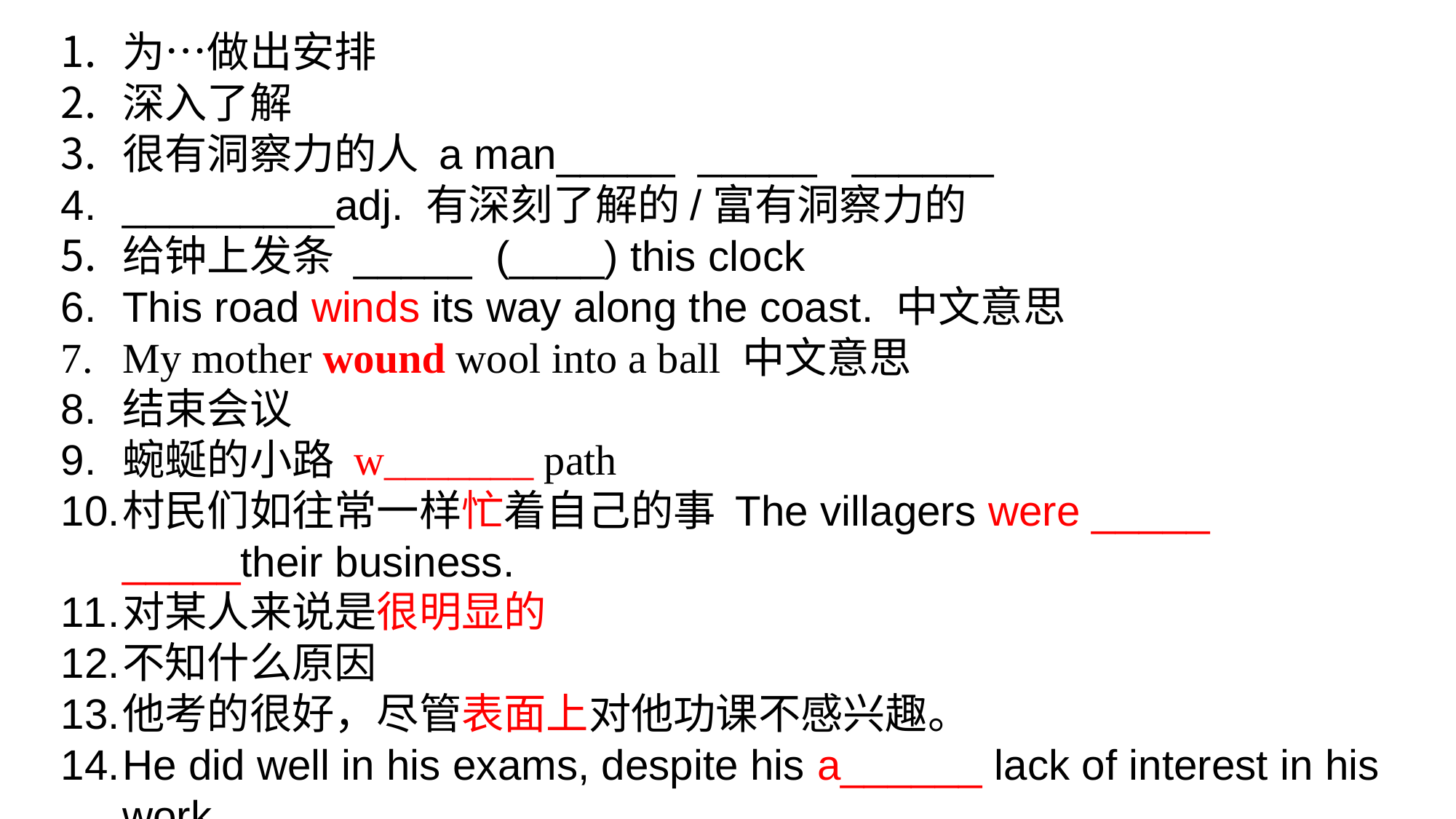

为…做出安排
深入了解
很有洞察力的人 a man_____  _____   ______
_________adj. 有深刻了解的/富有洞察力的
给钟上发条 _____  (____) this clock
This road winds its way along the coast. 中文意思
My mother wound wool into a ball 中文意思
结束会议
蜿蜒的小路 w_______ path
村民们如往常一样忙着自己的事 The villagers were _____  _____their business.
对某人来说是很明显的
不知什么原因
他考的很好，尽管表面上对他功课不感兴趣。
He did well in his exams, despite his a______ lack of interest in his work.